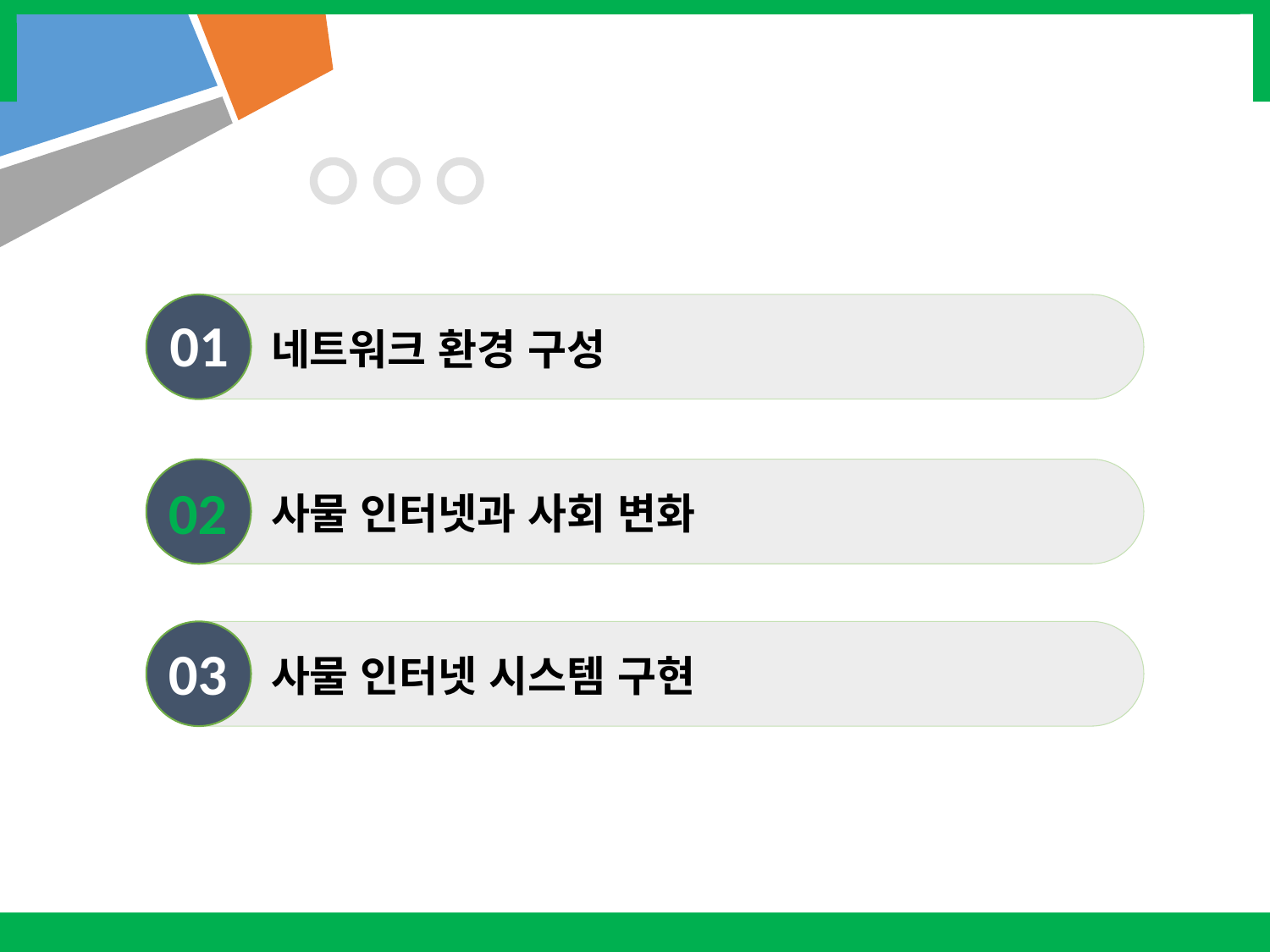

01
네트워크 환경 구성

  02
사물 인터넷과 사회 변화

  03
사물 인터넷 시스템 구현